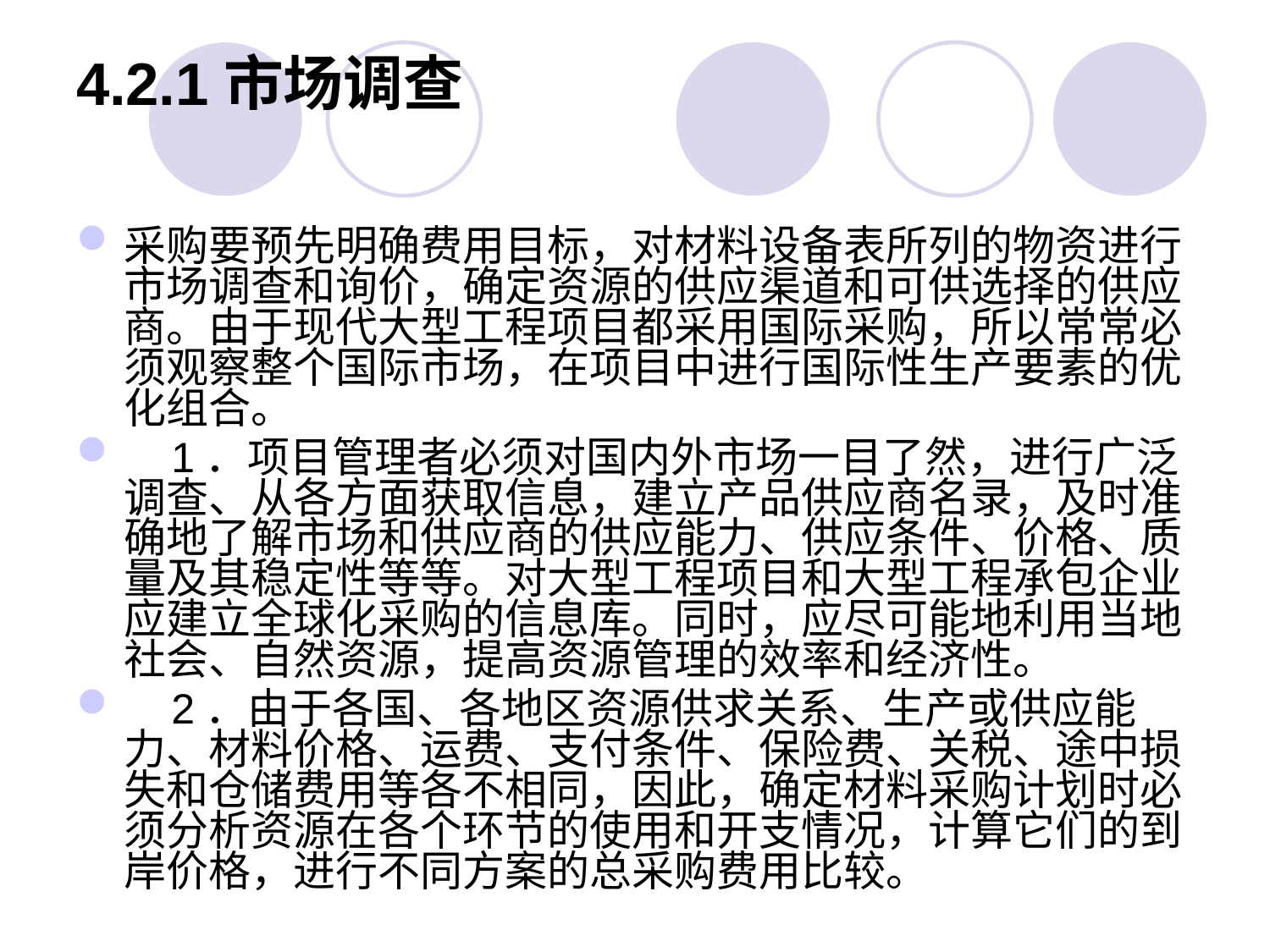

# 4.2.1市场调查
采购要预先明确费用目标，对材料设备表所列的物资进行市场调查和询价，确定资源的供应渠道和可供选择的供应商。由于现代大型工程项目都采用国际采购，所以常常必须观察整个国际市场，在项目中进行国际性生产要素的优化组合。
    1．项目管理者必须对国内外市场一目了然，进行广泛调查、从各方面获取信息，建立产品供应商名录，及时准确地了解市场和供应商的供应能力、供应条件、价格、质量及其稳定性等等。对大型工程项目和大型工程承包企业应建立全球化采购的信息库。同时，应尽可能地利用当地社会、自然资源，提高资源管理的效率和经济性。
    2．由于各国、各地区资源供求关系、生产或供应能力、材料价格、运费、支付条件、保险费、关税、途中损失和仓储费用等各不相同，因此，确定材料采购计划时必须分析资源在各个环节的使用和开支情况，计算它们的到岸价格，进行不同方案的总采购费用比较。